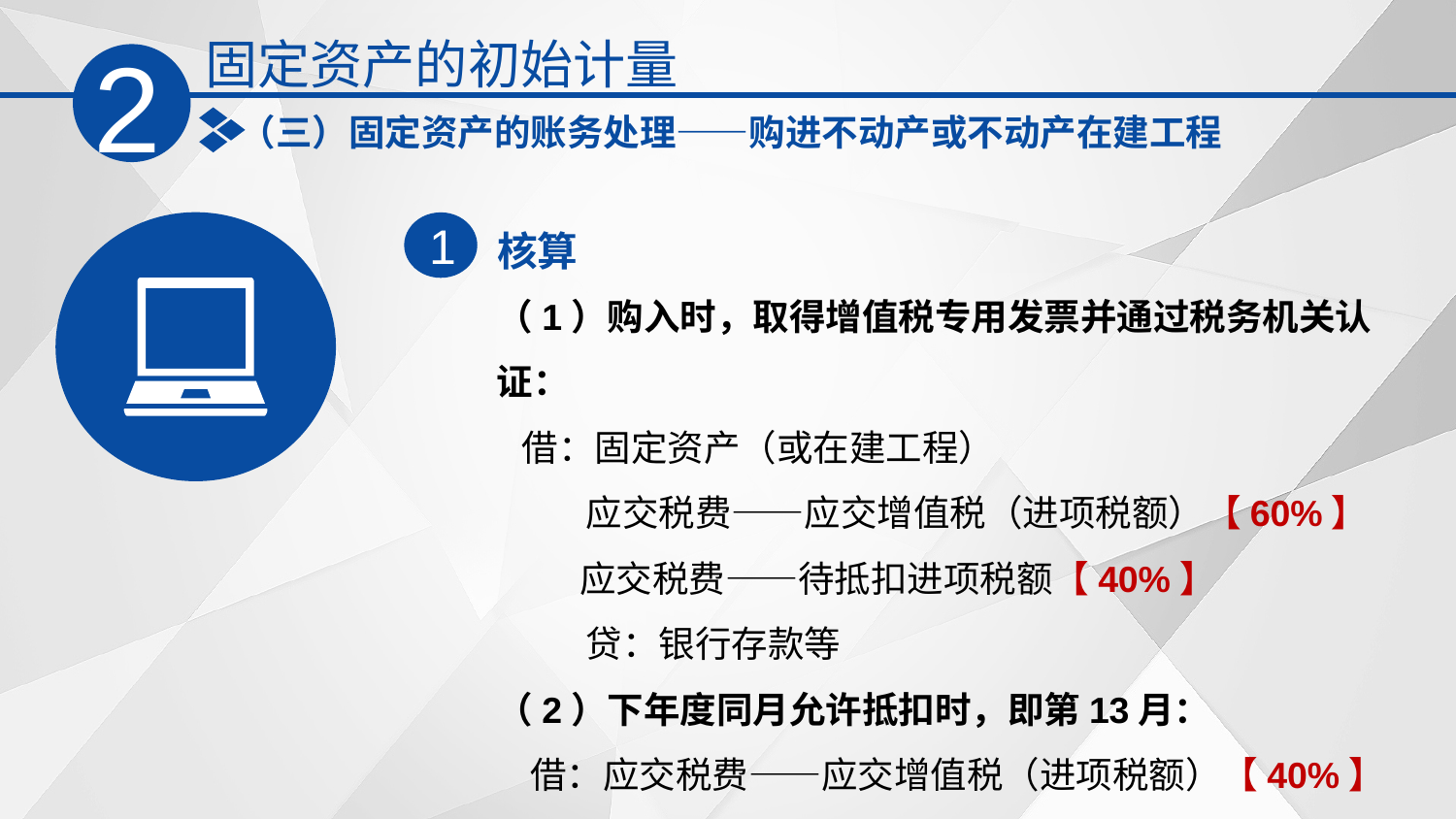

固定资产的初始计量
2

（三）固定资产的账务处理——购进不动产或不动产在建工程

核算

1
（1）购入时，取得增值税专用发票并通过税务机关认证：
  借：固定资产（或在建工程）
　　  应交税费——应交增值税（进项税额）【60%】
         应交税费——待抵扣进项税额【40%】
　　  贷：银行存款等
（2）下年度同月允许抵扣时，即第13月：
   借：应交税费——应交增值税（进项税额）【40%】
          贷：应交税费——待抵扣进项税额